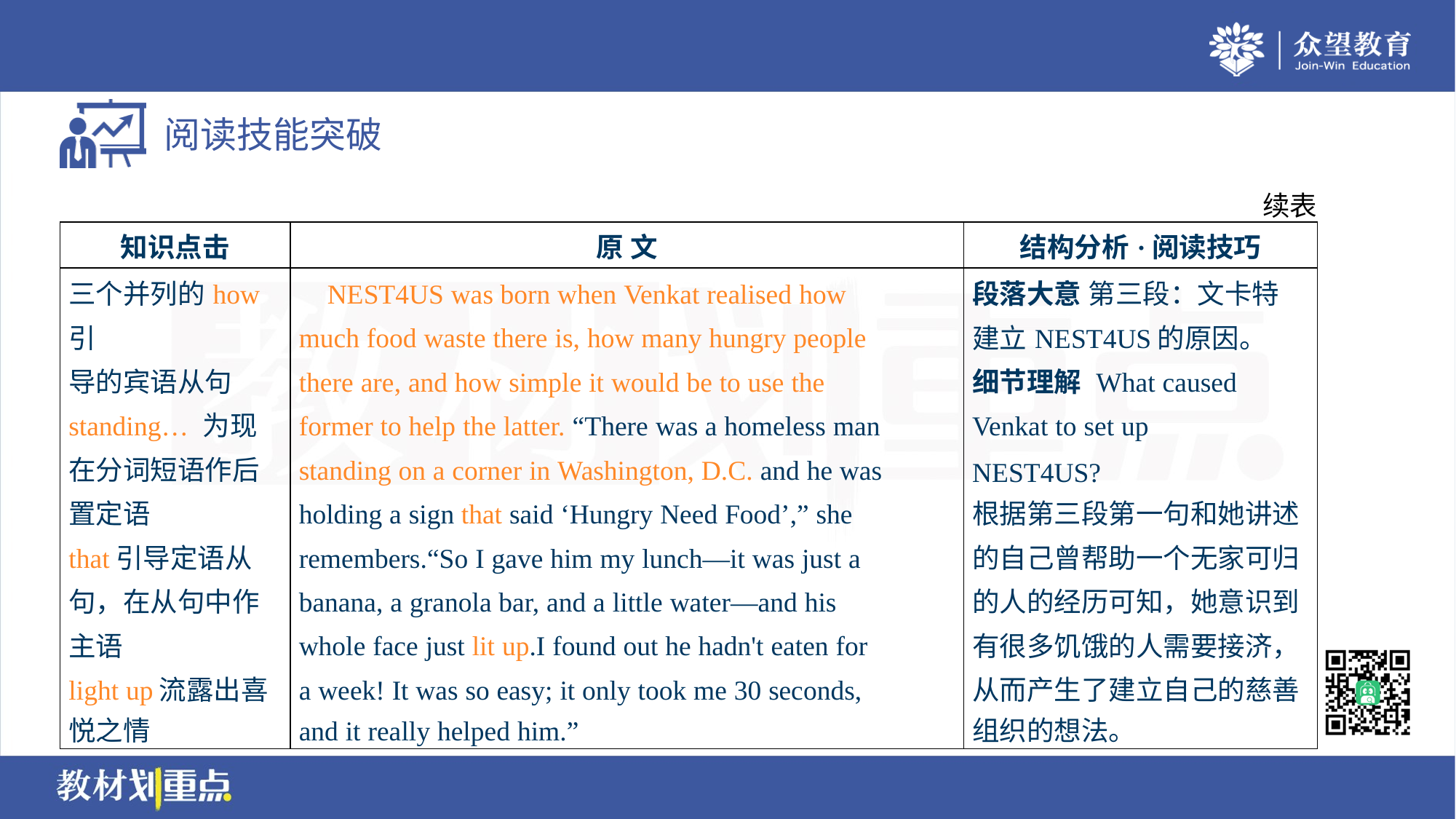

续表
| 知识点击 | 原 文 | 结构分析·阅读技巧 |
| --- | --- | --- |
| 三个并列的how引 导的宾语从句 standing… 为现 在分词短语作后 置定语 that引导定语从 句，在从句中作 主语 light up流露出喜 悦之情 | NEST4US was born when Venkat realised how much food waste there is, how many hungry people there are, and how simple it would be to use the former to help the latter. “There was a homeless man standing on a corner in Washington, D.C. and he was holding a sign that said ‘Hungry Need Food’,” she remembers.“So I gave him my lunch—it was just a banana, a granola bar, and a little water—and his whole face just lit up.I found out he hadn't eaten for a week! It was so easy; it only took me 30 seconds, and it really helped him.” | 段落大意 第三段：文卡特 建立NEST4US的原因。 细节理解 What caused Venkat to set up NEST4US? 根据第三段第一句和她讲述 的自己曾帮助一个无家可归 的人的经历可知，她意识到 有很多饥饿的人需要接济， 从而产生了建立自己的慈善 组织的想法。 |